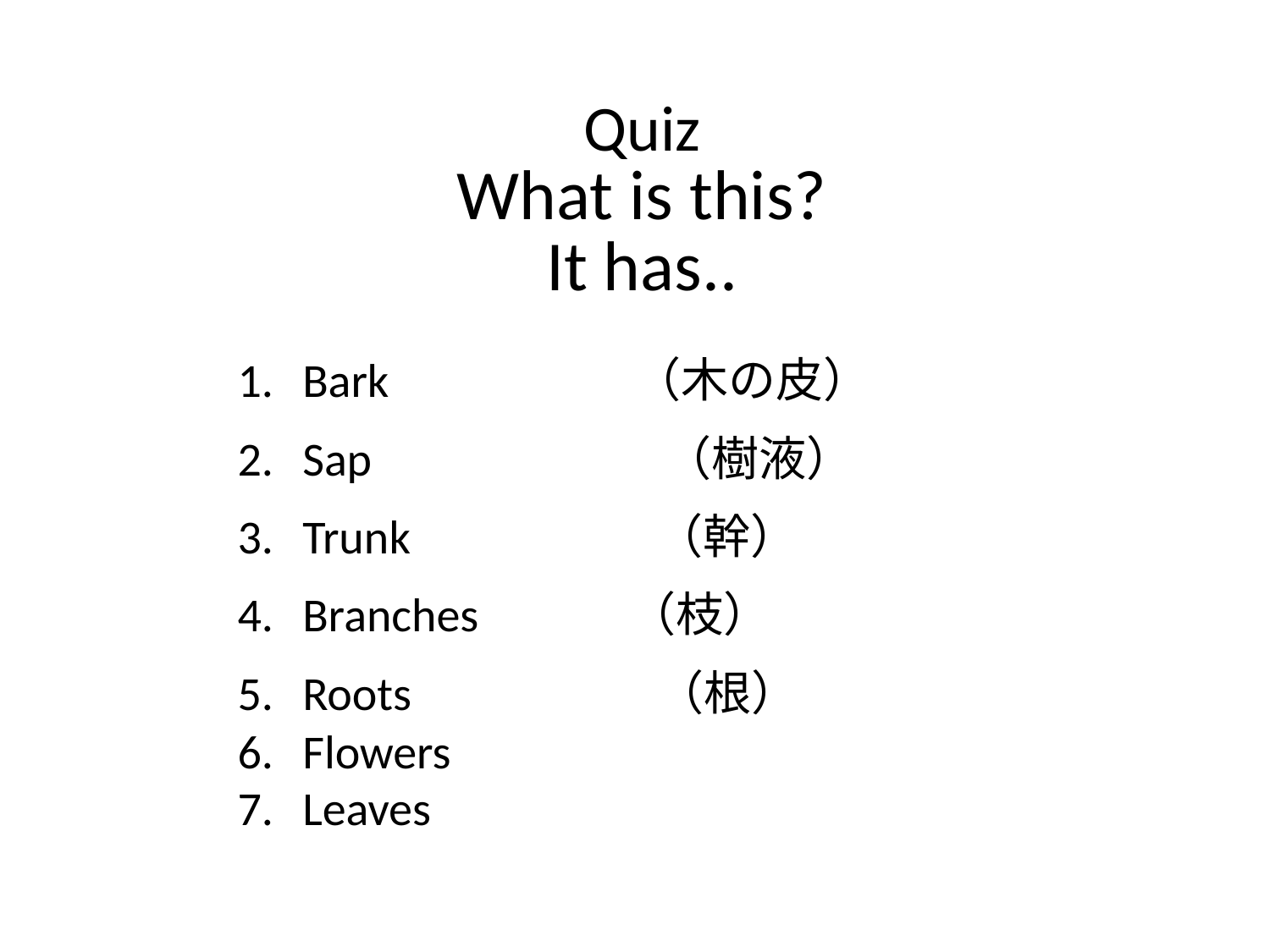

Quiz
What is this?
It has..
Bark　　　　　（木の皮）
Sap　　　　　　（樹液）
Trunk　　　　　（幹）
Branches　　　（枝）
Roots　　　　　（根）
Flowers
Leaves